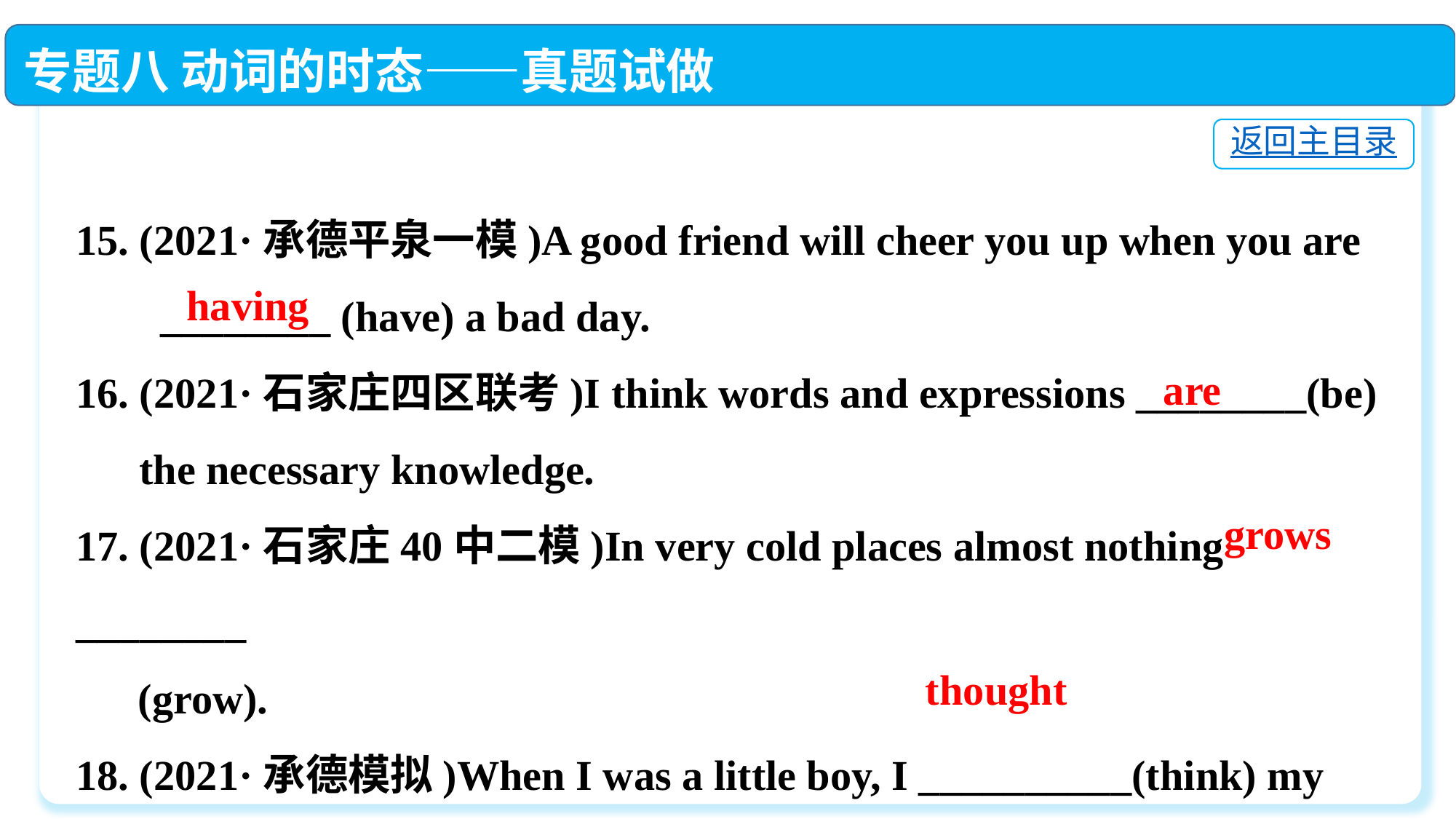

专题八 动词的时态——真题试做

返回主目录
15. (2021·承德平泉一模)A good friend will cheer you up when you are
        ________ (have) a bad day.
16. (2021·石家庄四区联考)I think words and expressions ________(be)
      the necessary knowledge.
17. (2021·石家庄40中二模)In very cold places almost nothing ________
　 (grow).
18. (2021·承德模拟)When I was a little boy, I __________(think) my
     mom seemed to be kinder to others than to her family.
having
are
grows
thought